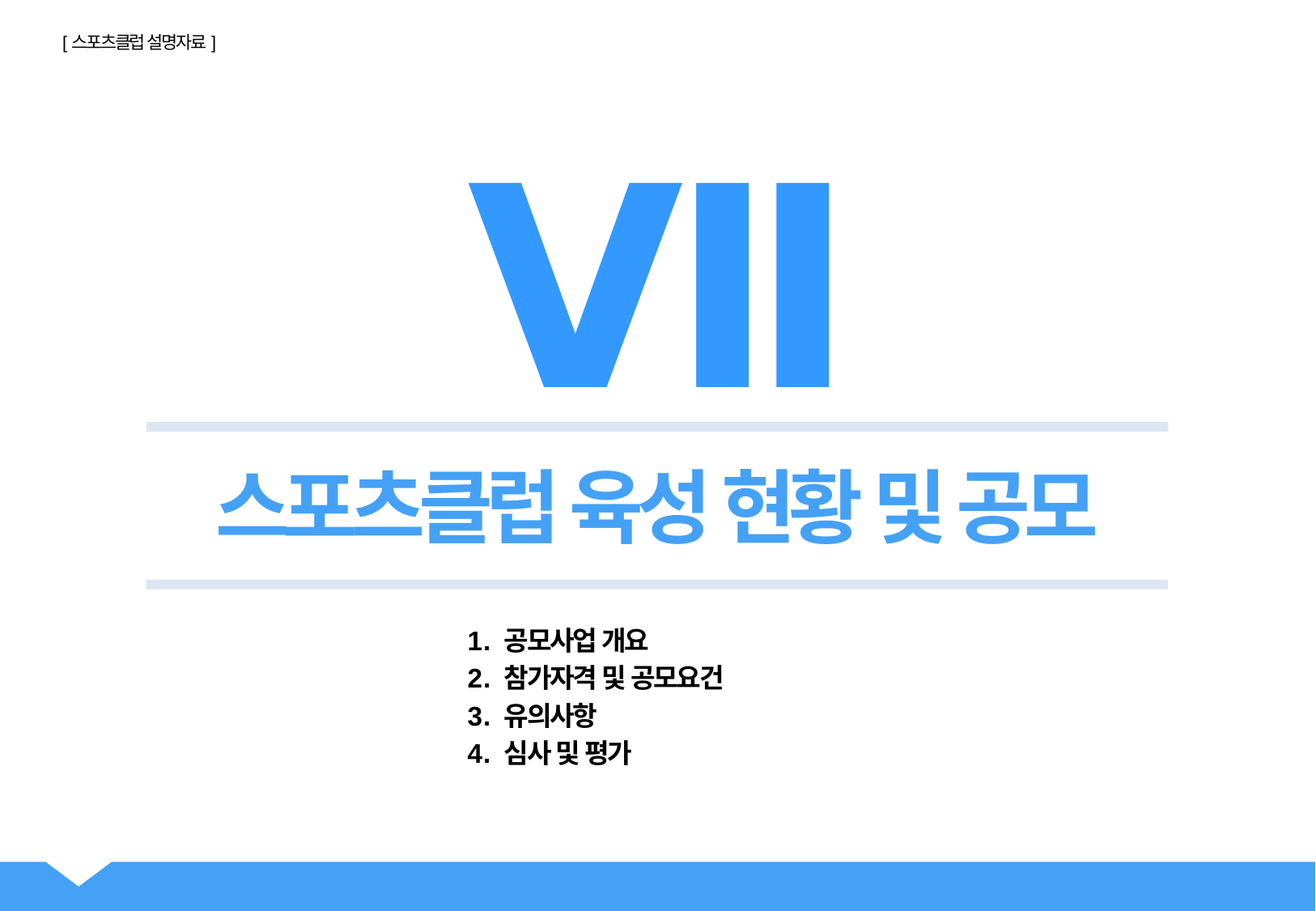

[스포츠클럽 설명자료]

Ⅶ

스포츠클럽 육성 현황 및 공모
공모사업 개요
참가자격 및 공모요건
유의사항
심사 및 평가